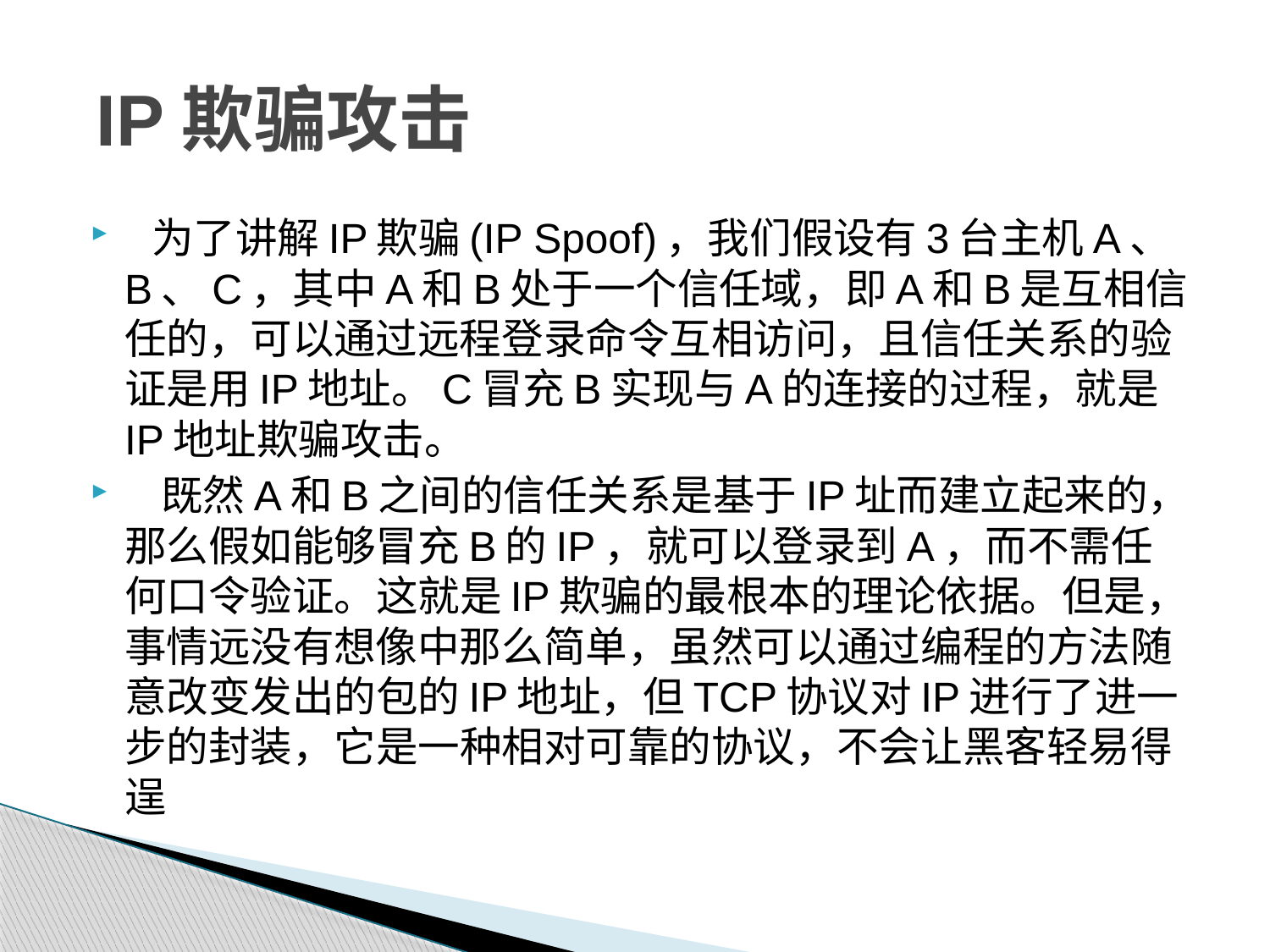

# IP欺骗攻击
  为了讲解IP欺骗(IP Spoof)，我们假设有3台主机A、B、C，其中A和B处于一个信任域，即A和B是互相信任的，可以通过远程登录命令互相访问，且信任关系的验证是用IP地址。C冒充B实现与A的连接的过程，就是IP地址欺骗攻击。
   既然A和B之间的信任关系是基于IP址而建立起来的，那么假如能够冒充B的IP，就可以登录到A，而不需任何口令验证。这就是IP欺骗的最根本的理论依据。但是，事情远没有想像中那么简单，虽然可以通过编程的方法随意改变发出的包的IP地址，但TCP协议对IP进行了进一步的封装，它是一种相对可靠的协议，不会让黑客轻易得逞